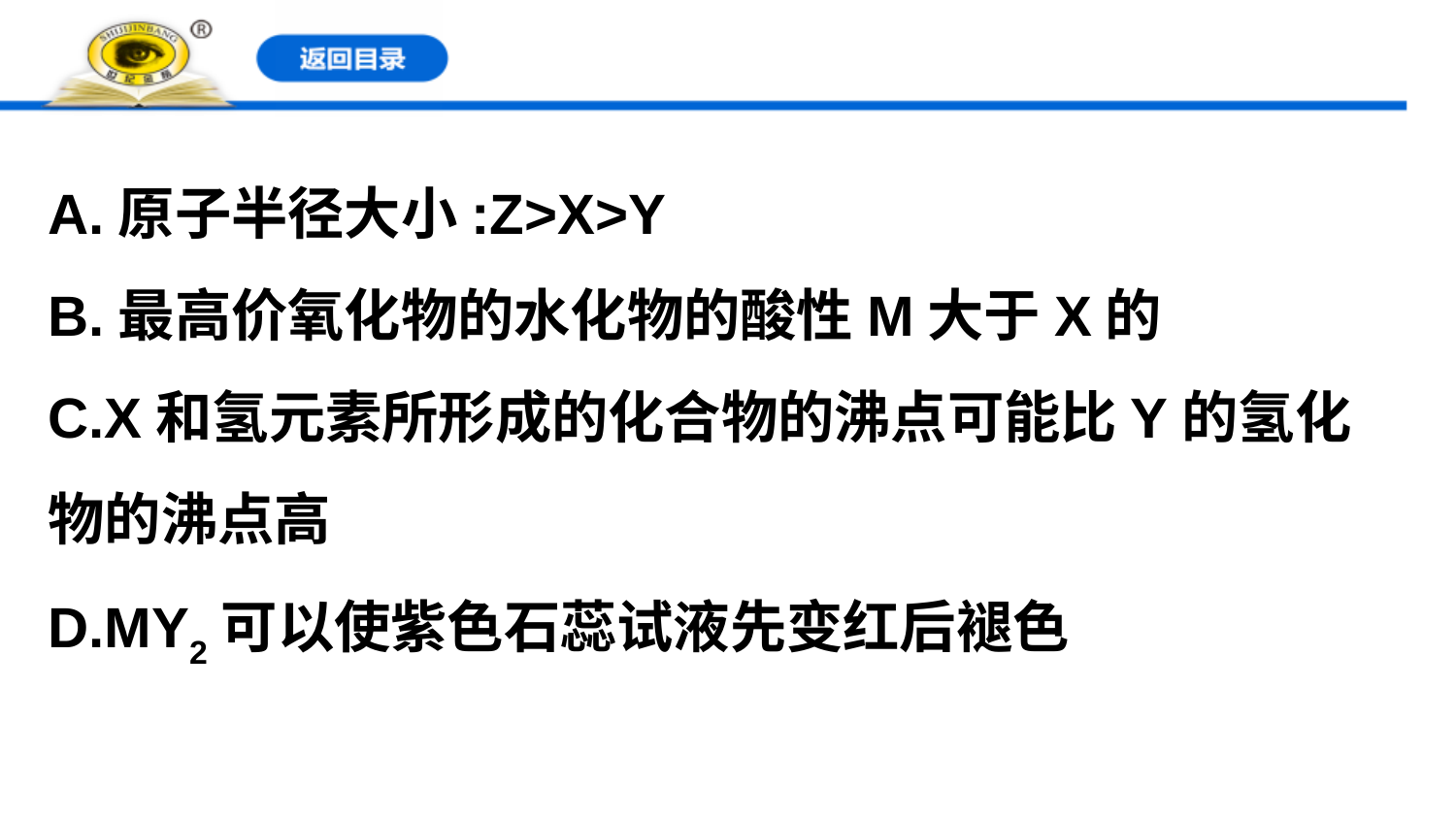

A.原子半径大小:Z>X>Y
B.最高价氧化物的水化物的酸性M大于X的
C.X和氢元素所形成的化合物的沸点可能比Y的氢化物的沸点高
D.MY2可以使紫色石蕊试液先变红后褪色